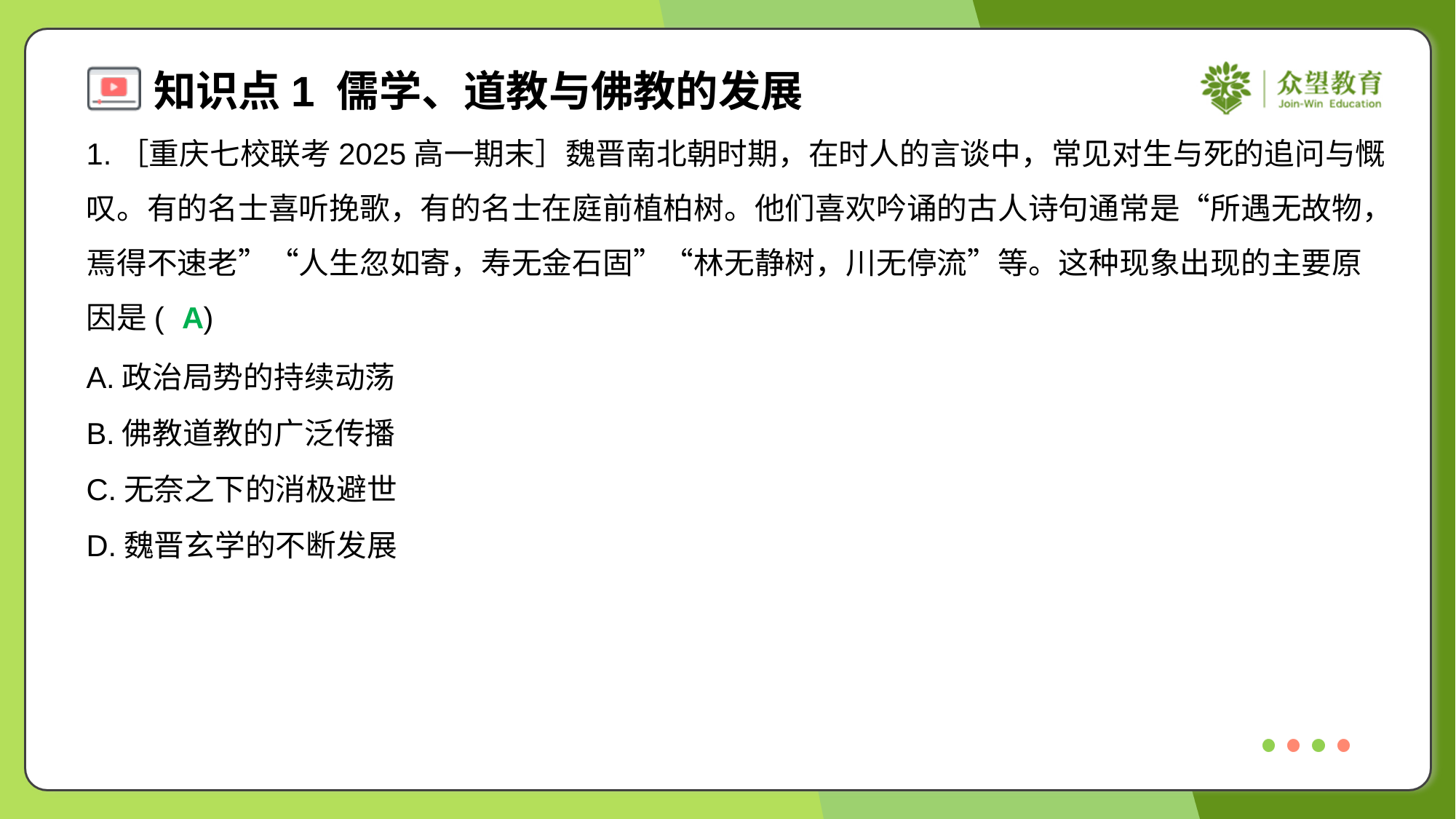

1.［重庆七校联考2025高一期末］魏晋南北朝时期，在时人的言谈中，常见对生与死的追问与慨
叹。有的名士喜听挽歌，有的名士在庭前植柏树。他们喜欢吟诵的古人诗句通常是“所遇无故物，
焉得不速老”“人生忽如寄，寿无金石固”“林无静树，川无停流”等。这种现象出现的主要原
因是(     )
A
A.政治局势的持续动荡
B.佛教道教的广泛传播
C.无奈之下的消极避世
D.魏晋玄学的不断发展